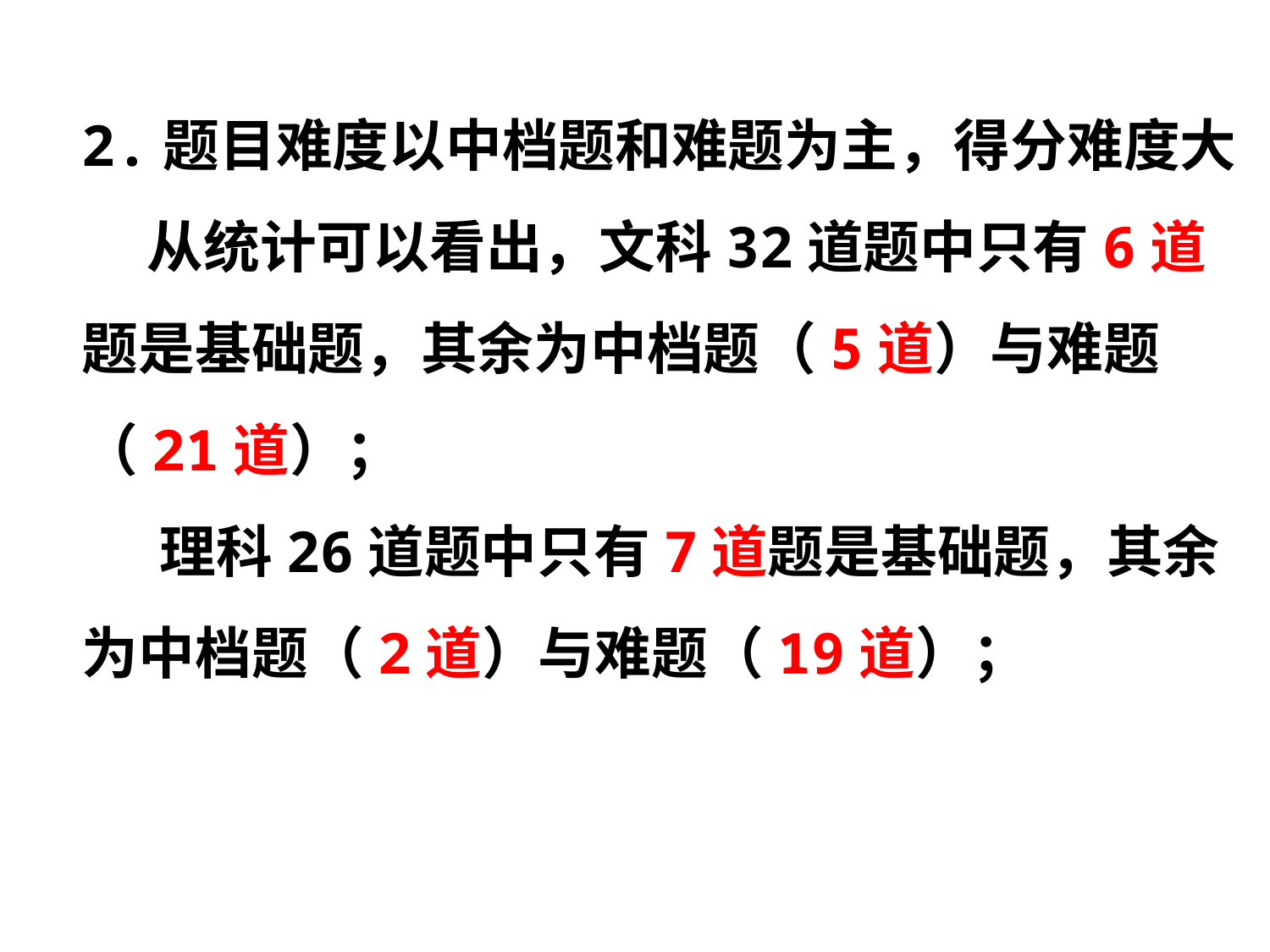

2.题目难度以中档题和难题为主，得分难度大
    从统计可以看出，文科32道题中只有6道题是基础题，其余为中档题（5道）与难题（21道）；
     理科26道题中只有7道题是基础题，其余为中档题（2道）与难题（19道）；